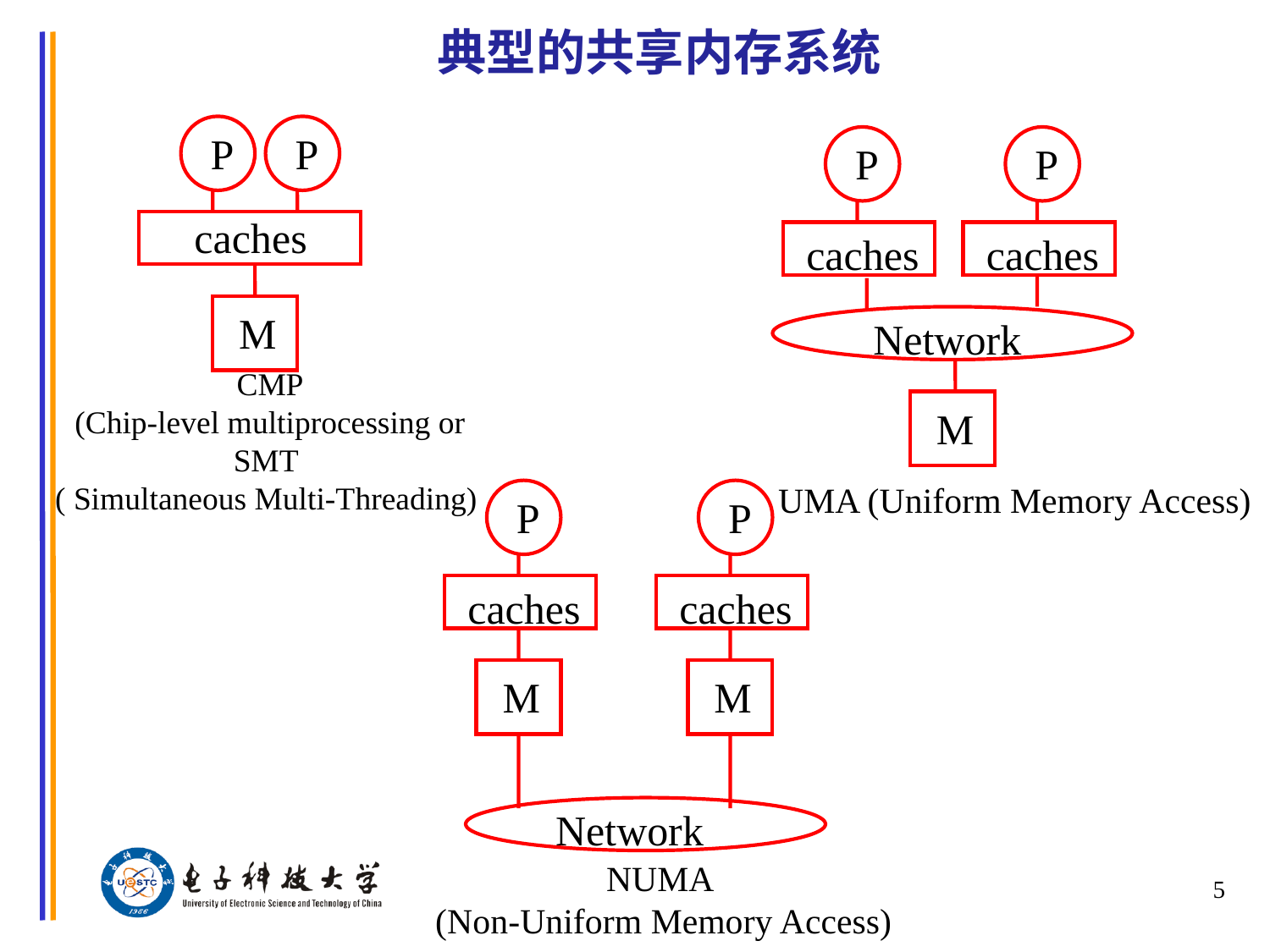

# 典型的共享内存系统

P

P

caches

M

P

P

caches

caches

Network

M
 CMP
 (Chip-level multiprocessing or
SMT
( Simultaneous Multi-Threading)
UMA (Uniform Memory Access)

P

caches

M

P

caches

M

Network
NUMA
(Non-Uniform Memory Access)
5